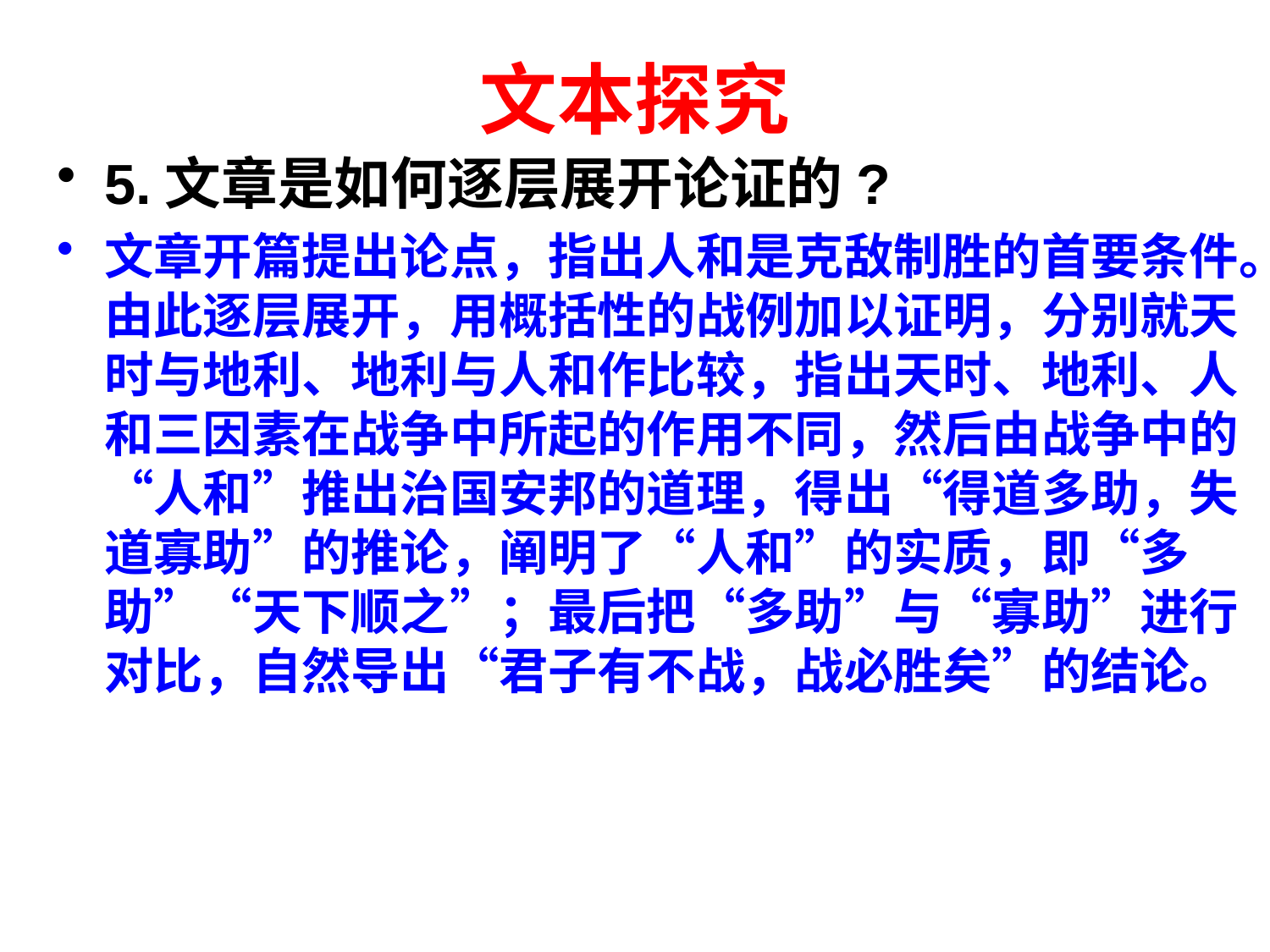

文本探究
5.文章是如何逐层展开论证的?
文章开篇提出论点，指出人和是克敌制胜的首要条件。由此逐层展开，用概括性的战例加以证明，分别就天时与地利、地利与人和作比较，指出天时、地利、人和三因素在战争中所起的作用不同，然后由战争中的“人和”推出治国安邦的道理，得出“得道多助，失道寡助”的推论，阐明了“人和”的实质，即“多助”“天下顺之”；最后把“多助”与“寡助”进行对比，自然导出“君子有不战，战必胜矣”的结论。